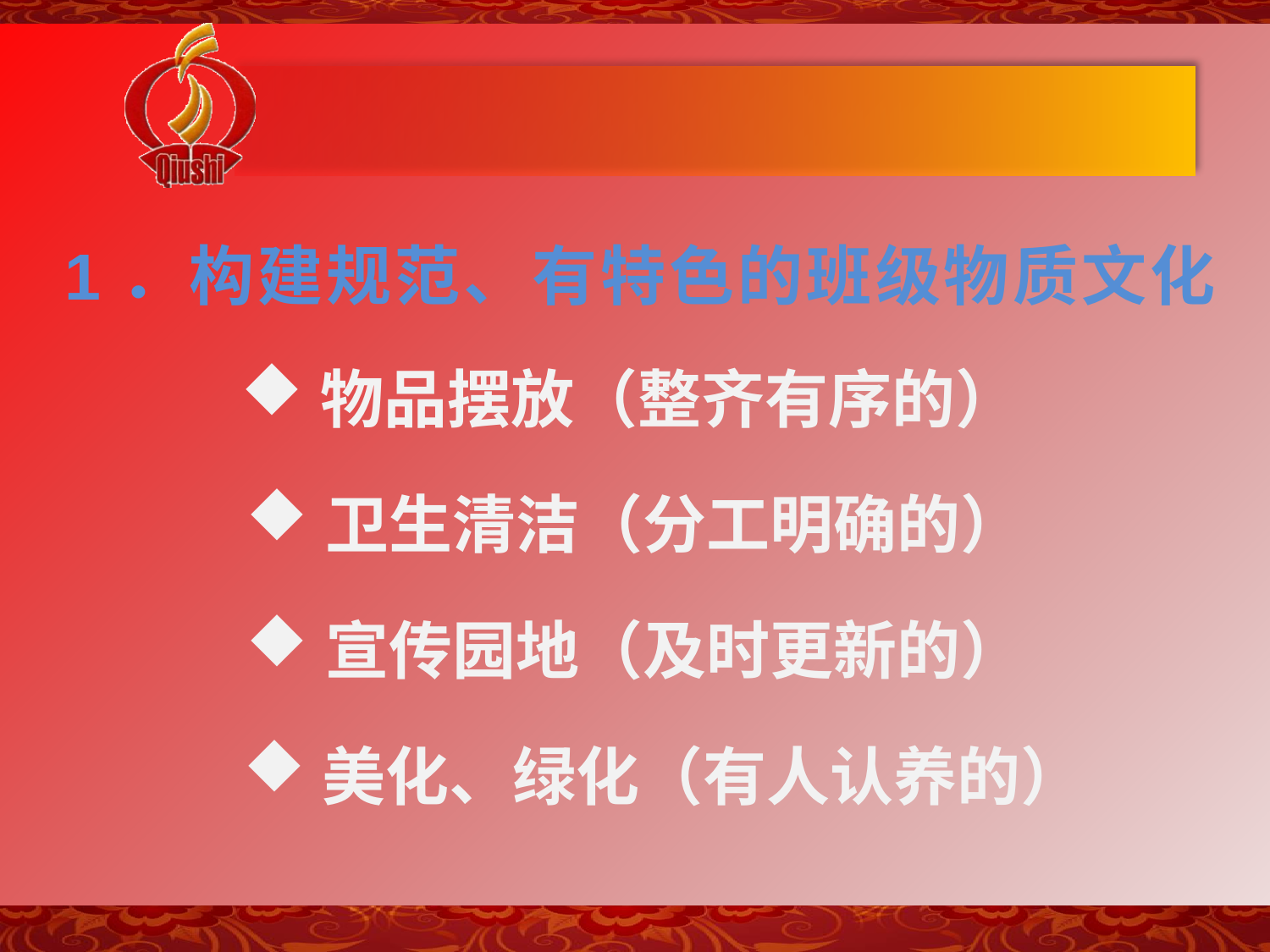

#
1．构建规范、有特色的班级物质文化
物品摆放（整齐有序的）
卫生清洁（分工明确的）
宣传园地（及时更新的）
美化、绿化（有人认养的）